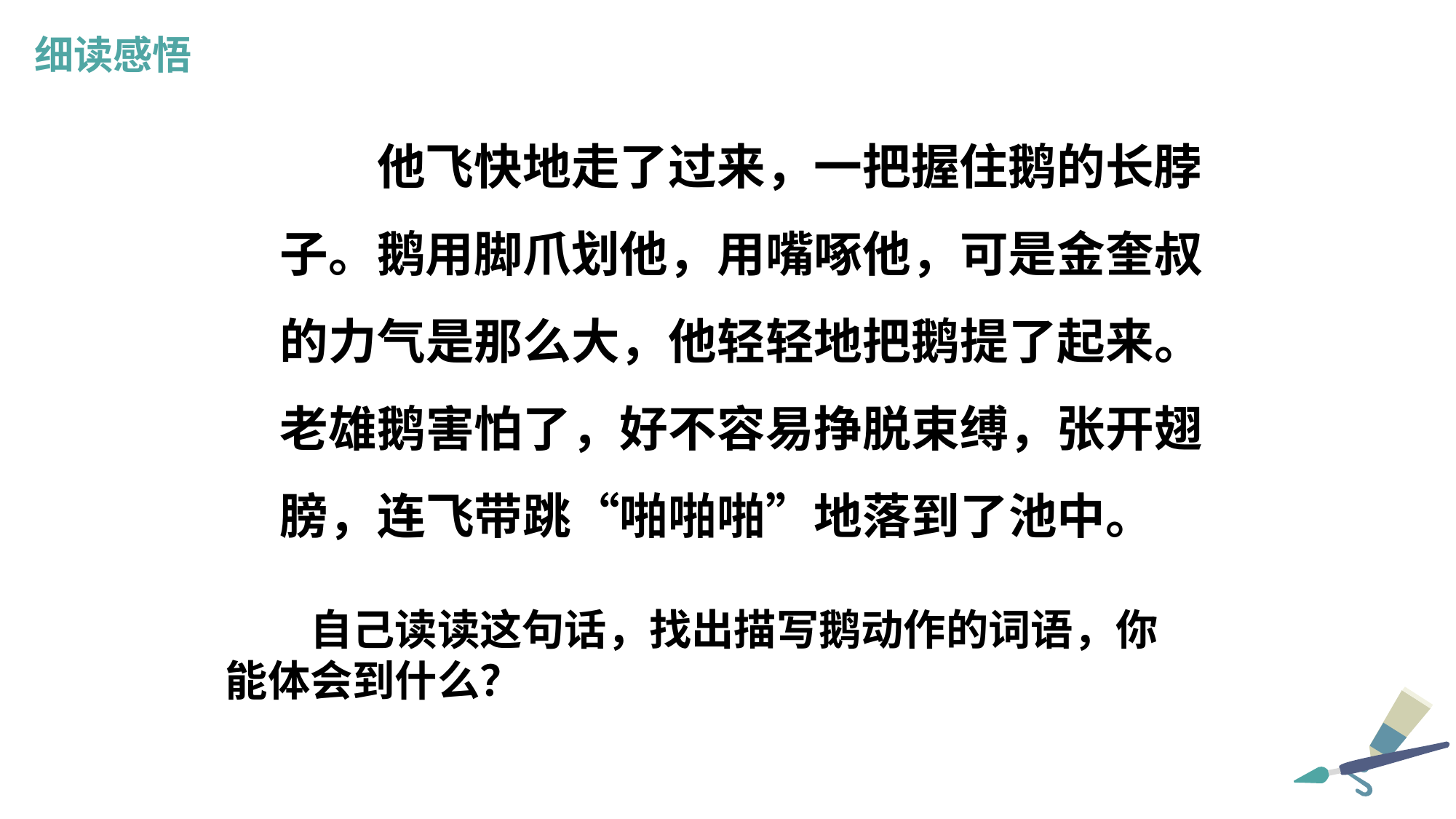

细读感悟
　　他飞快地走了过来，一把握住鹅的长脖子。鹅用脚爪划他，用嘴啄他，可是金奎叔的力气是那么大，他轻轻地把鹅提了起来。老雄鹅害怕了，好不容易挣脱束缚，张开翅膀，连飞带跳“啪啪啪”地落到了池中。
　　自己读读这句话，找出描写鹅动作的词语，你能体会到什么？